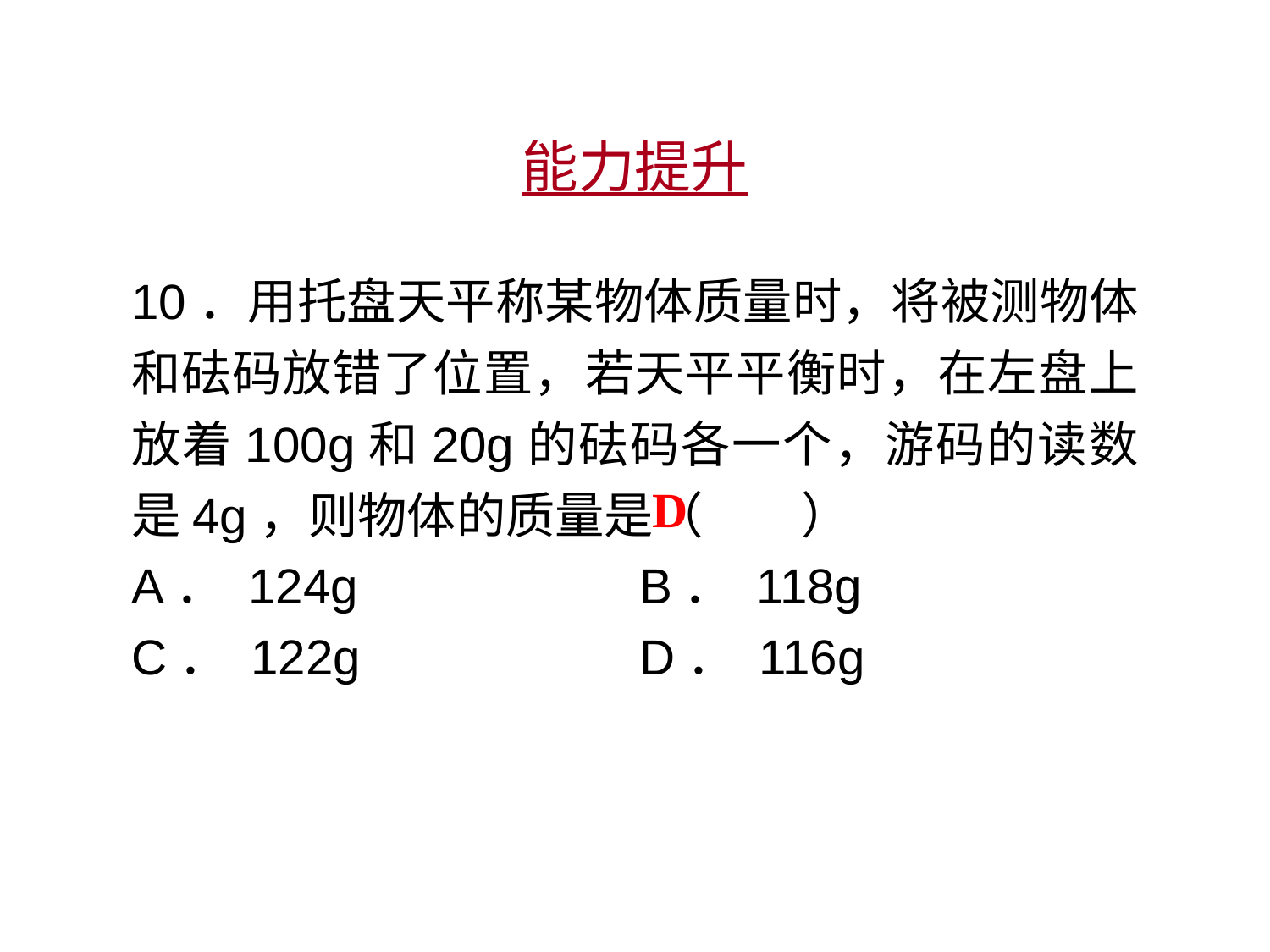

能力提升
10．用托盘天平称某物体质量时，将被测物体和砝码放错了位置，若天平平衡时，在左盘上放着100g和20g的砝码各一个，游码的读数是4g，则物体的质量是（　　）
A． 124g　　      	B． 118g
C． 122g　　		D． 116g
D